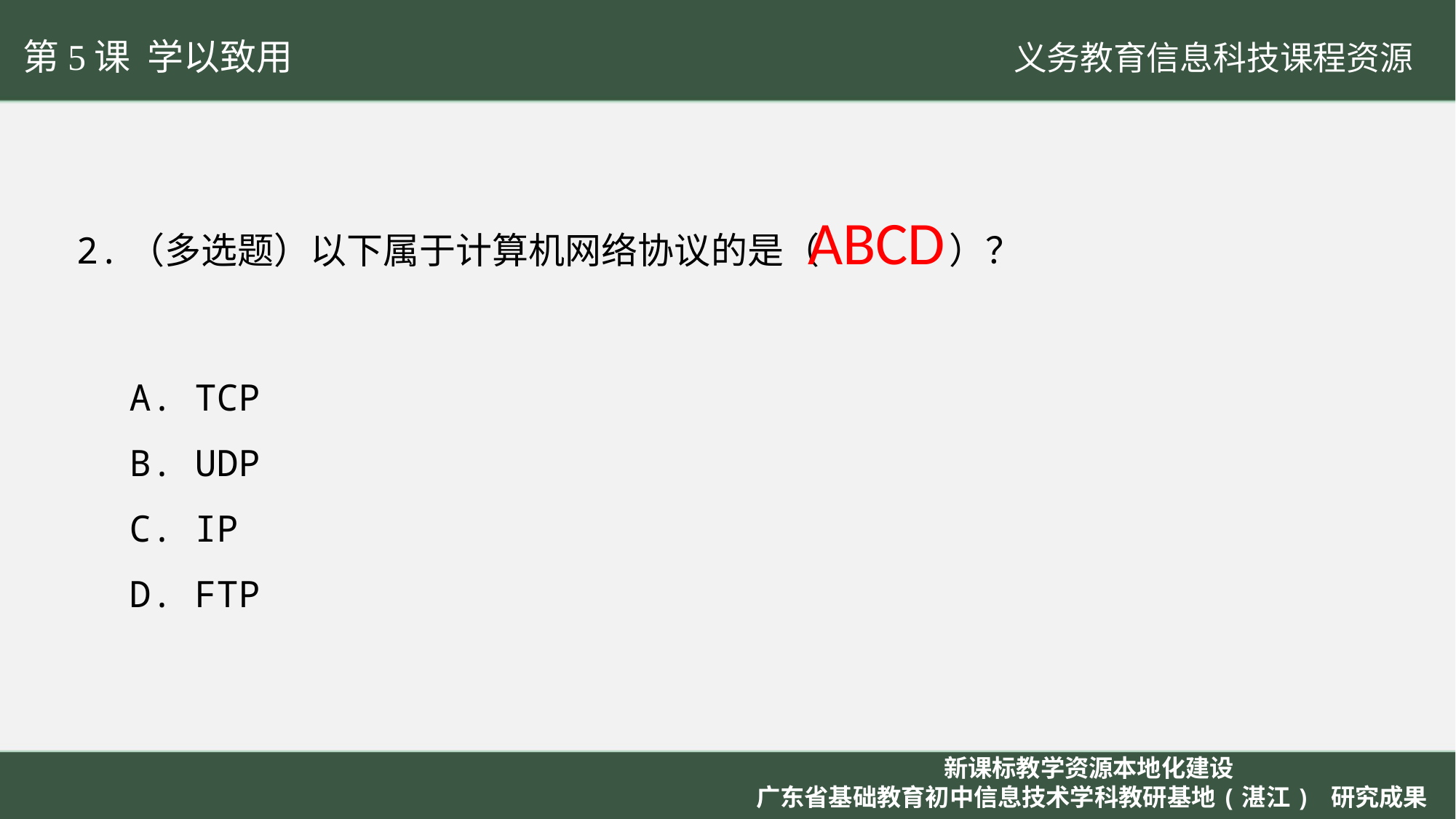

第5课  学以致用
ABCD
2.（多选题）以下属于计算机网络协议的是（		）？
A. TCP
B. UDP
C. IP
D. FTP
新课标教学资源本地化建设
广东省基础教育初中信息技术学科教研基地(湛江) 研究成果